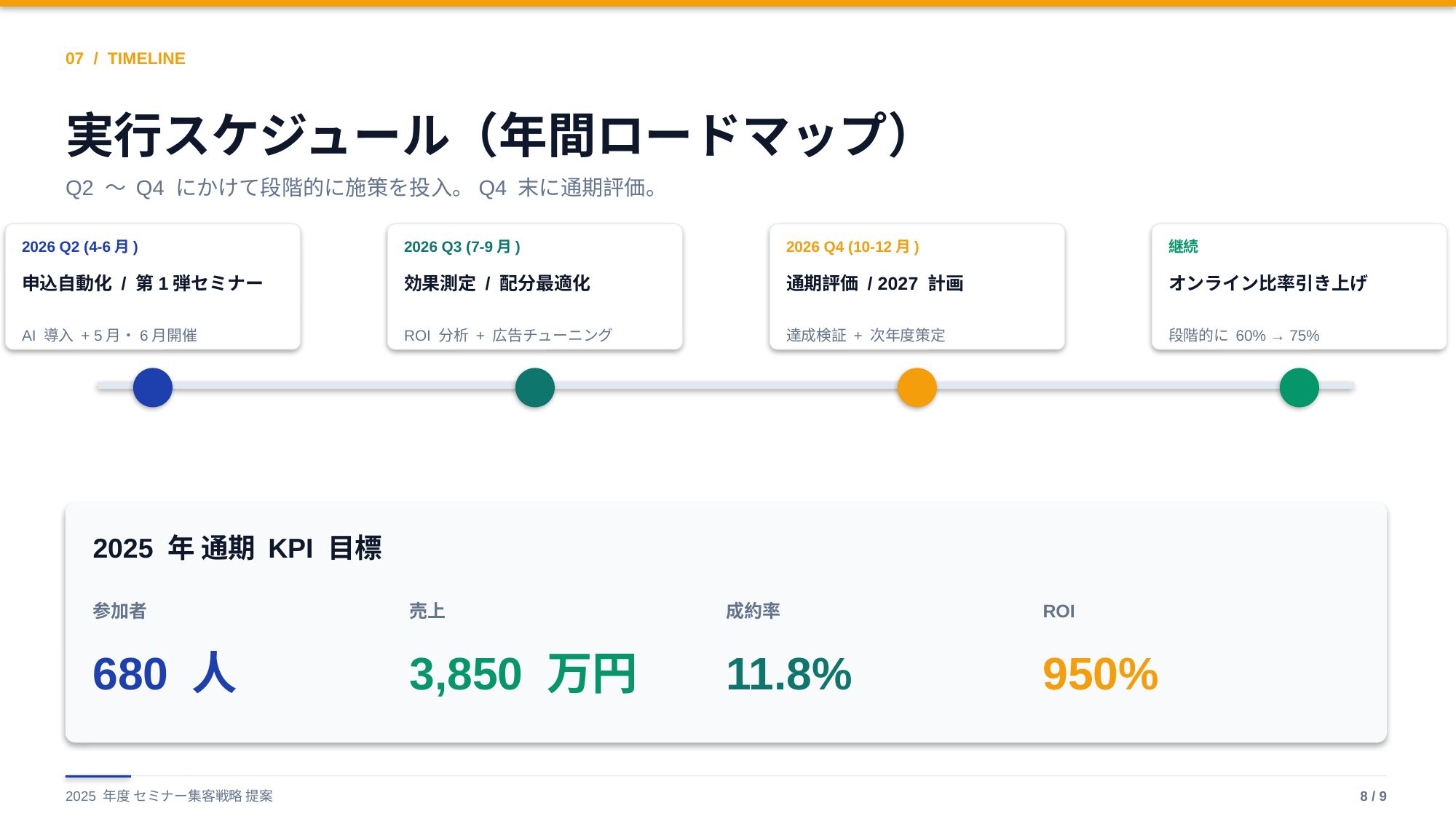

07  /  TIMELINE
実行スケジュール（年間ロードマップ）
Q2 〜 Q4 にかけて段階的に施策を投入。Q4 末に通期評価。

2026 Q2 (4-6月)
2026 Q3 (7-9月)
2026 Q4 (10-12月)
継続
申込自動化 / 第1弾セミナー
効果測定 / 配分最適化
通期評価 / 2027 計画
オンライン比率引き上げ
AI 導入 + 5月・6月開催
ROI 分析 + 広告チューニング
達成検証 + 次年度策定
段階的に 60% → 75%

2025 年 通期 KPI 目標
参加者
売上
成約率
ROI
680 人
3,850 万円
11.8%
950%

2025 年度 セミナー集客戦略 提案
8 / 9